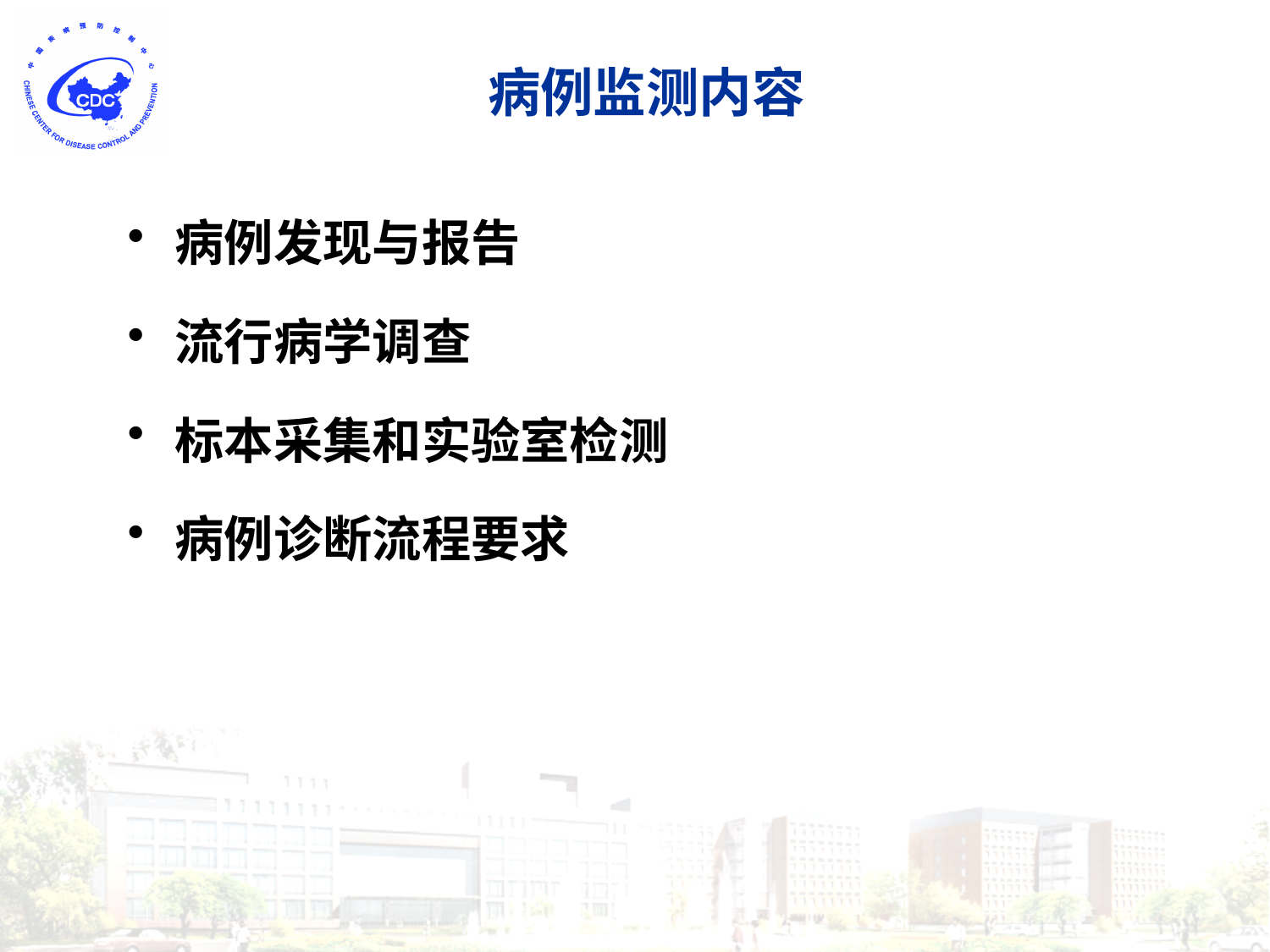

# 病例监测内容
病例发现与报告
流行病学调查
标本采集和实验室检测
病例诊断流程要求